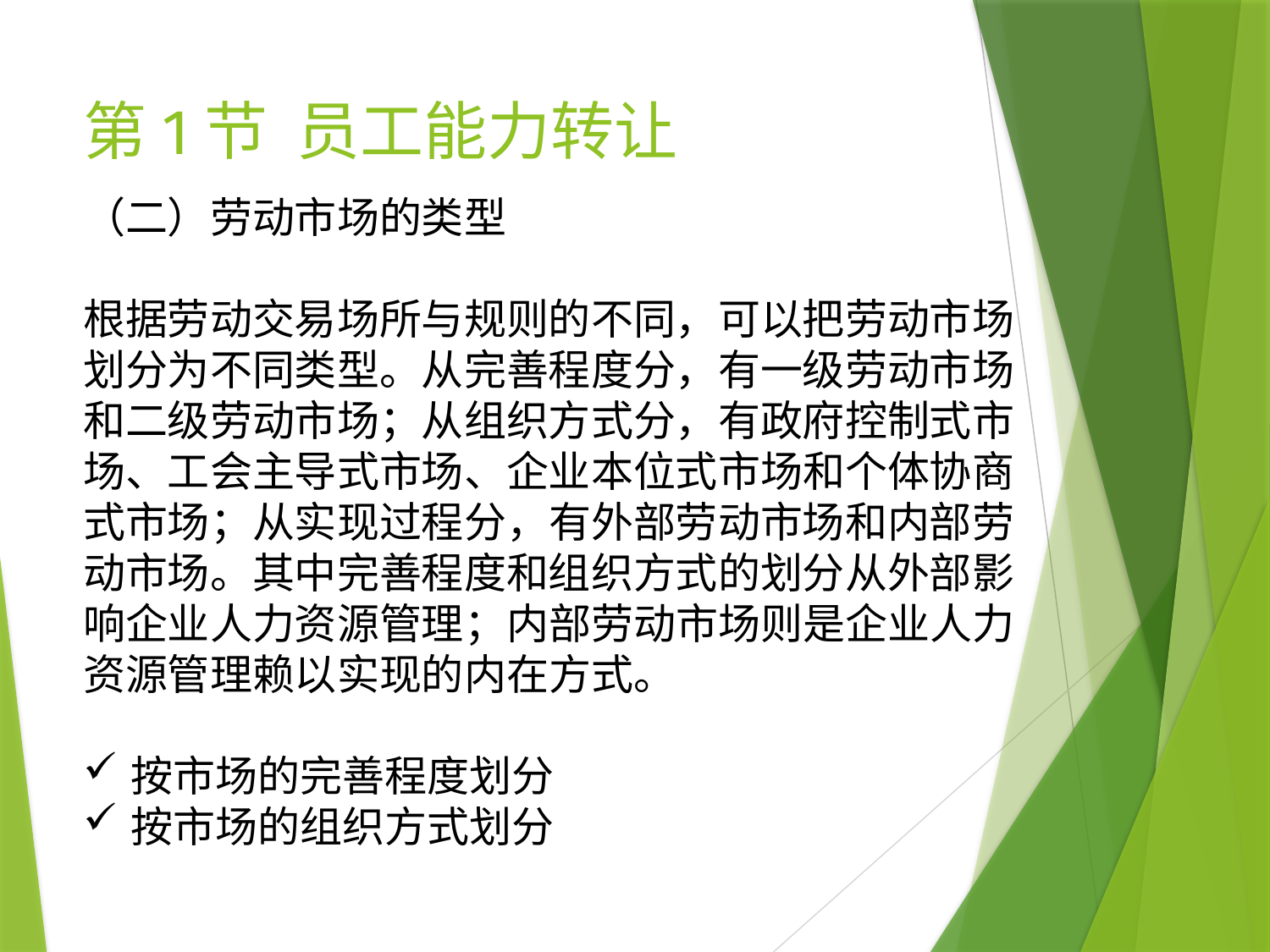

# 第1节  员工能力转让
（二）劳动市场的类型

根据劳动交易场所与规则的不同，可以把劳动市场划分为不同类型。从完善程度分，有一级劳动市场和二级劳动市场；从组织方式分，有政府控制式市场、工会主导式市场、企业本位式市场和个体协商式市场；从实现过程分，有外部劳动市场和内部劳动市场。其中完善程度和组织方式的划分从外部影响企业人力资源管理；内部劳动市场则是企业人力资源管理赖以实现的内在方式。

按市场的完善程度划分
按市场的组织方式划分